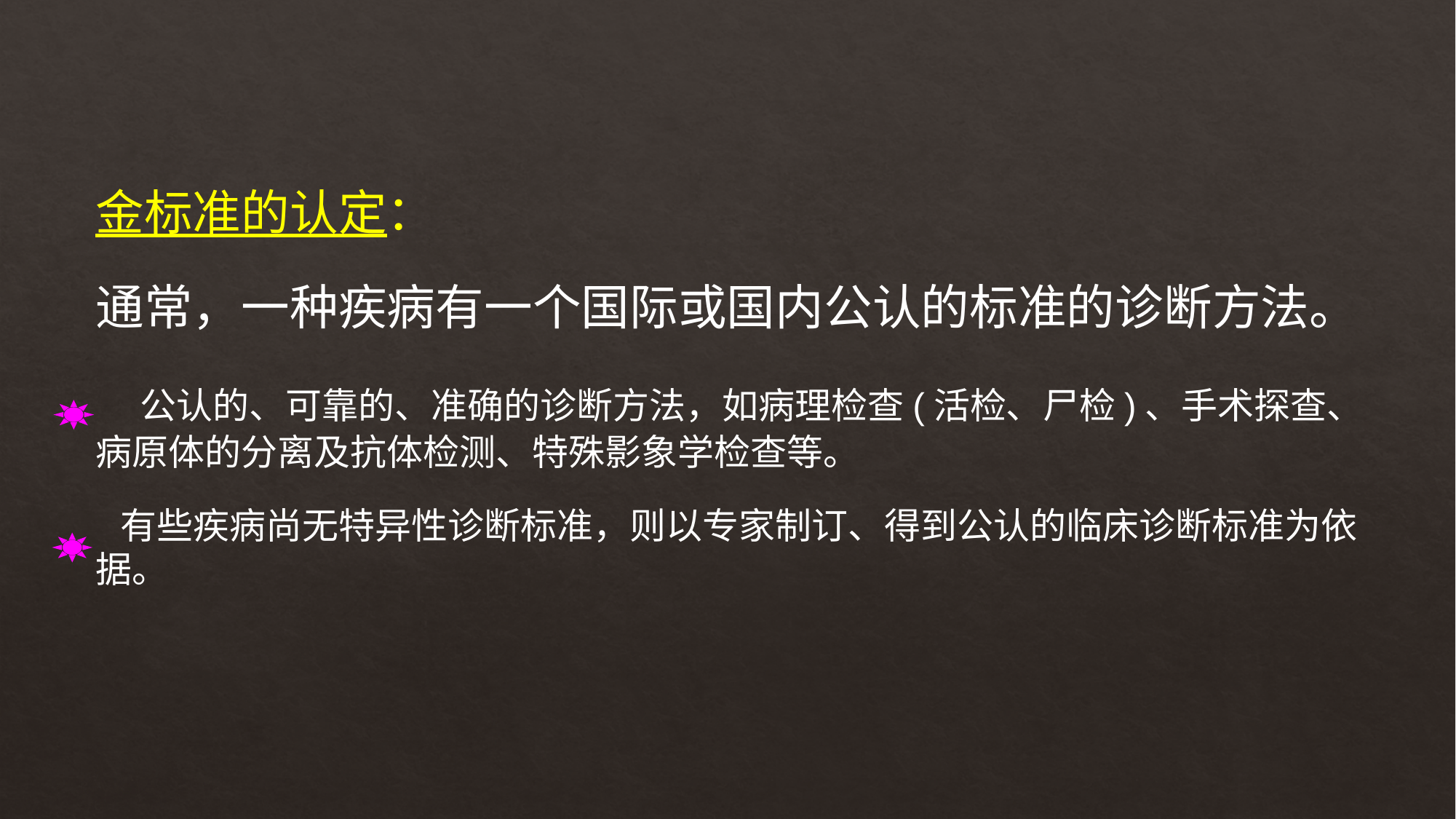

金标准的认定：
通常，一种疾病有一个国际或国内公认的标准的诊断方法。
   公认的、可靠的、准确的诊断方法，如病理检查(活检、尸检)、手术探查、病原体的分离及抗体检测、特殊影象学检查等。
   有些疾病尚无特异性诊断标准，则以专家制订、得到公认的临床诊断标准为依据。